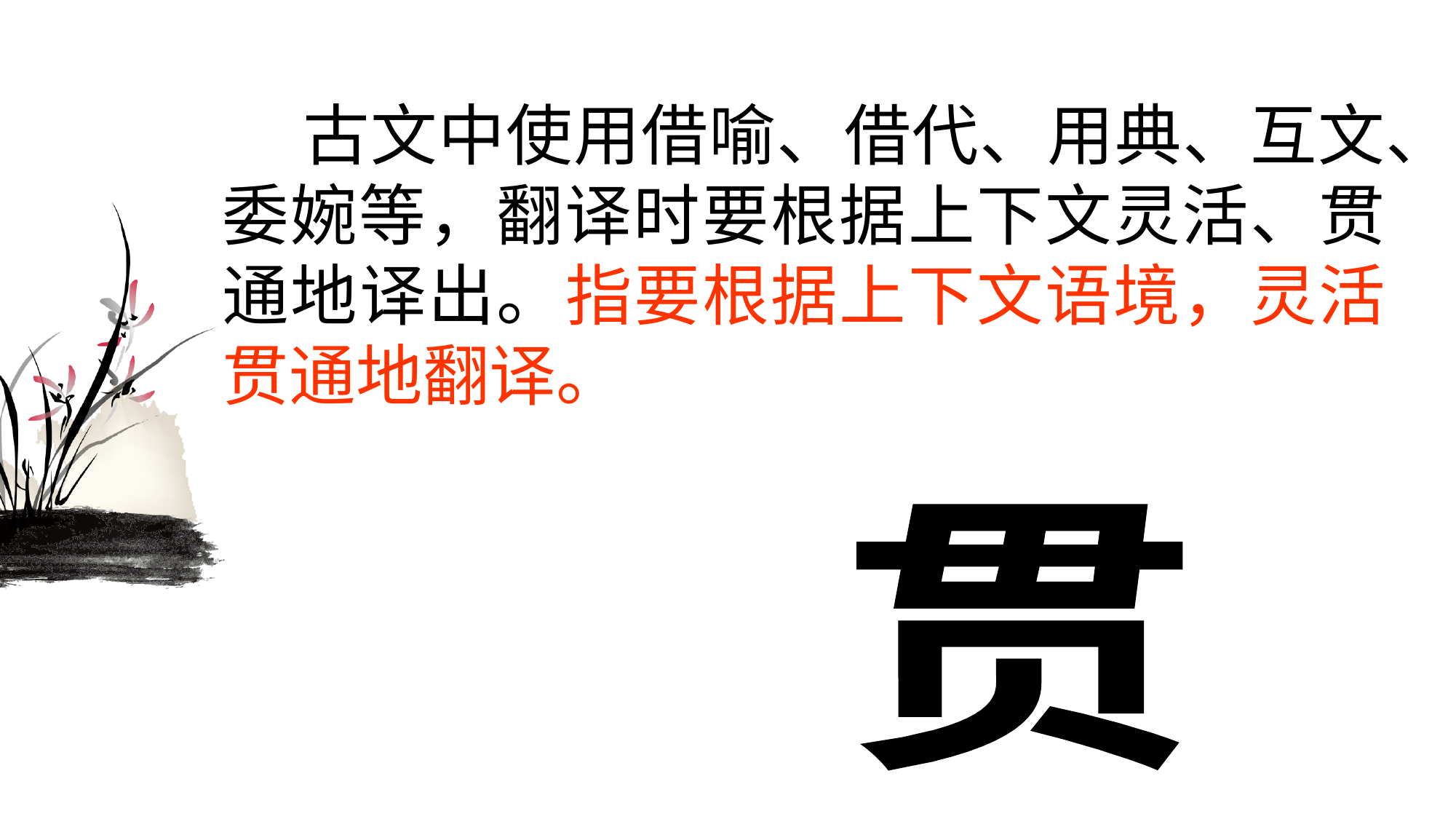

古文中使用借喻、借代、用典、互文、委婉等，翻译时要根据上下文灵活、贯通地译出。指要根据上下文语境，灵活贯通地翻译。
贯